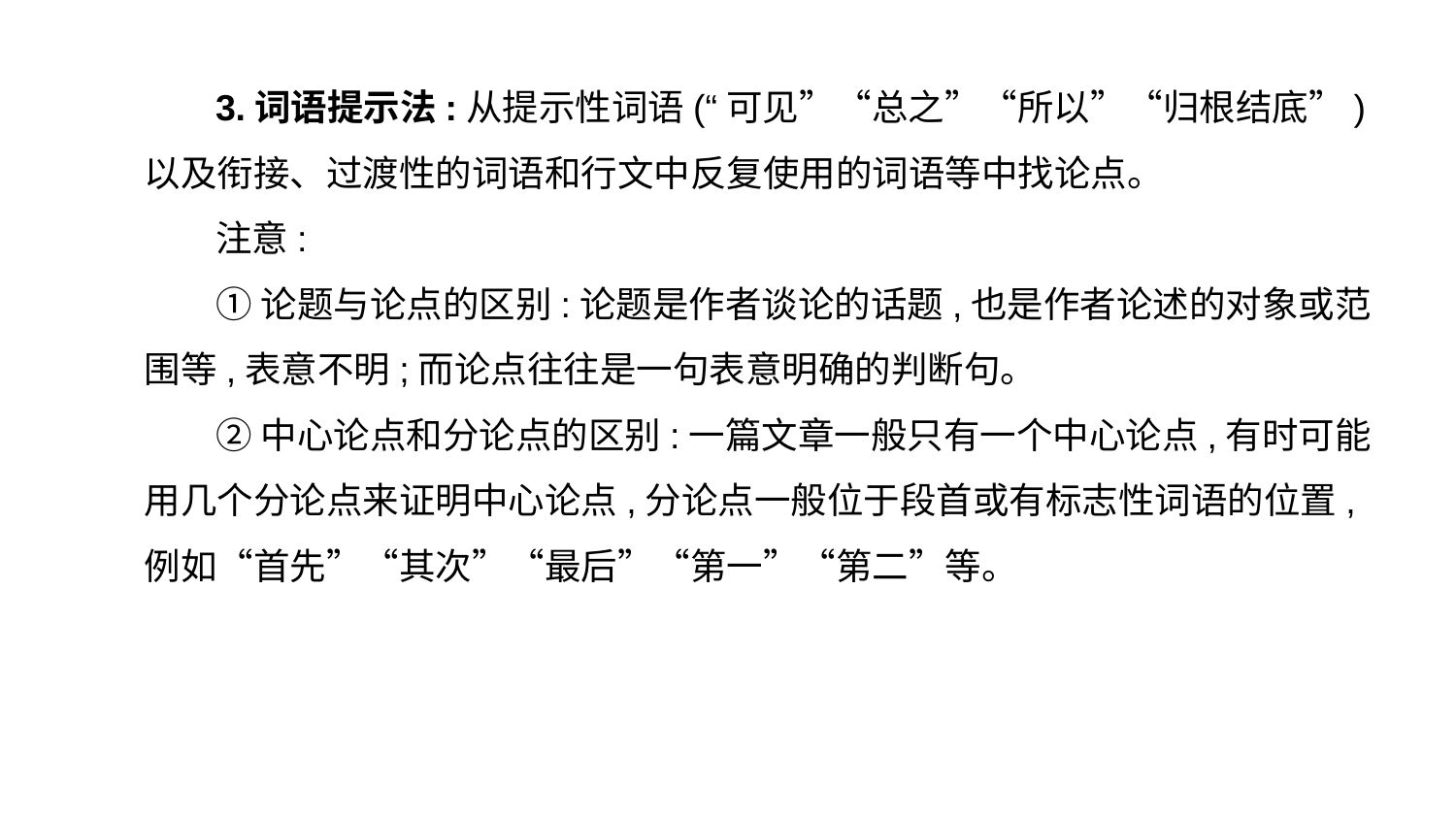

3.词语提示法:从提示性词语(“可见”“总之”“所以”“归根结底”)以及衔接、过渡性的词语和行文中反复使用的词语等中找论点。
注意:
①论题与论点的区别:论题是作者谈论的话题,也是作者论述的对象或范围等,表意不明;而论点往往是一句表意明确的判断句。
②中心论点和分论点的区别:一篇文章一般只有一个中心论点,有时可能用几个分论点来证明中心论点,分论点一般位于段首或有标志性词语的位置,例如“首先”“其次”“最后”“第一”“第二”等。